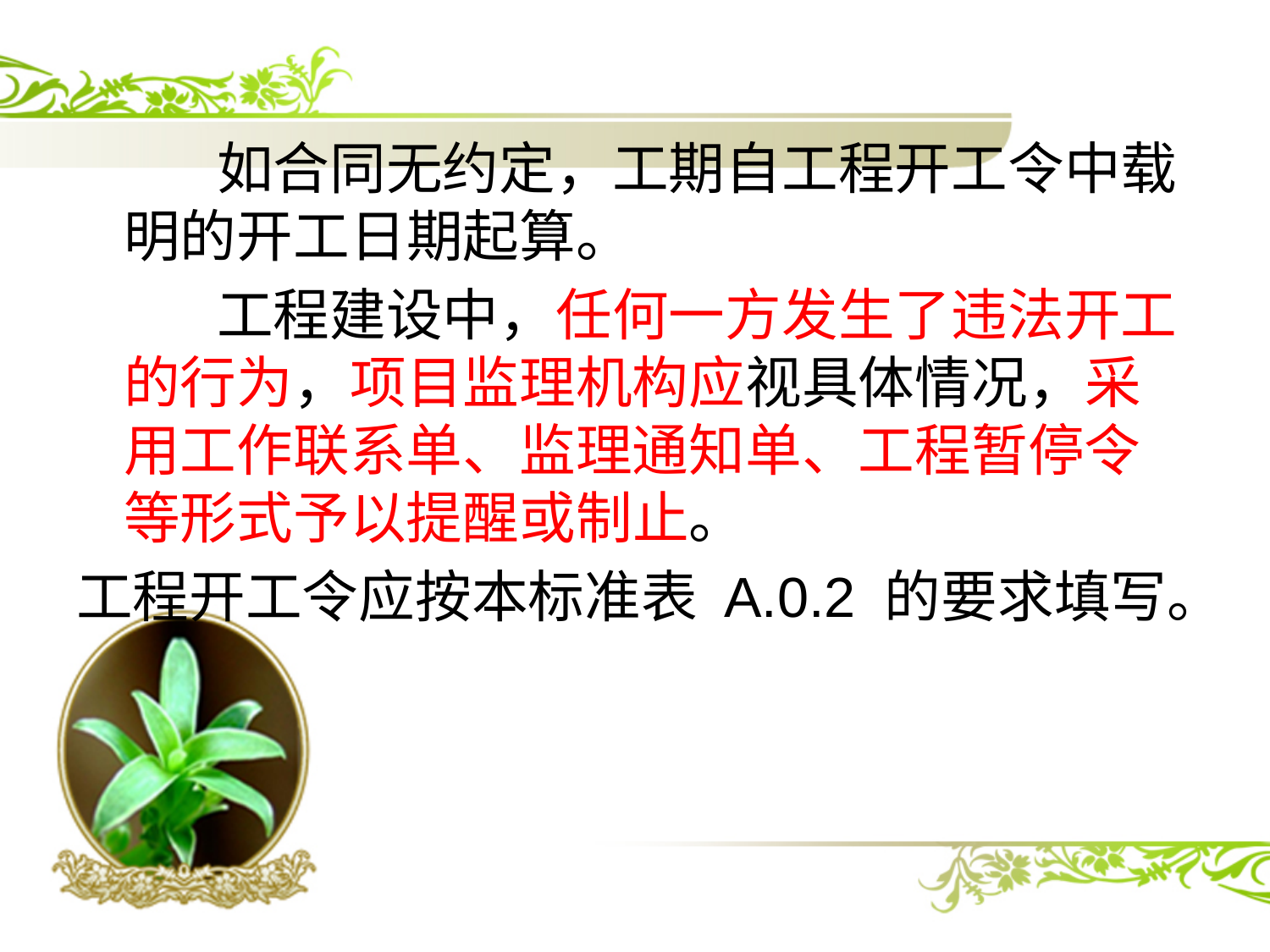

如合同无约定，工期自工程开工令中载明的开工日期起算。
          工程建设中，任何一方发生了违法开工的行为，项目监理机构应视具体情况，采用工作联系单、监理通知单、工程暂停令等形式予以提醒或制止。
工程开工令应按本标准表 A.0.2 的要求填写。